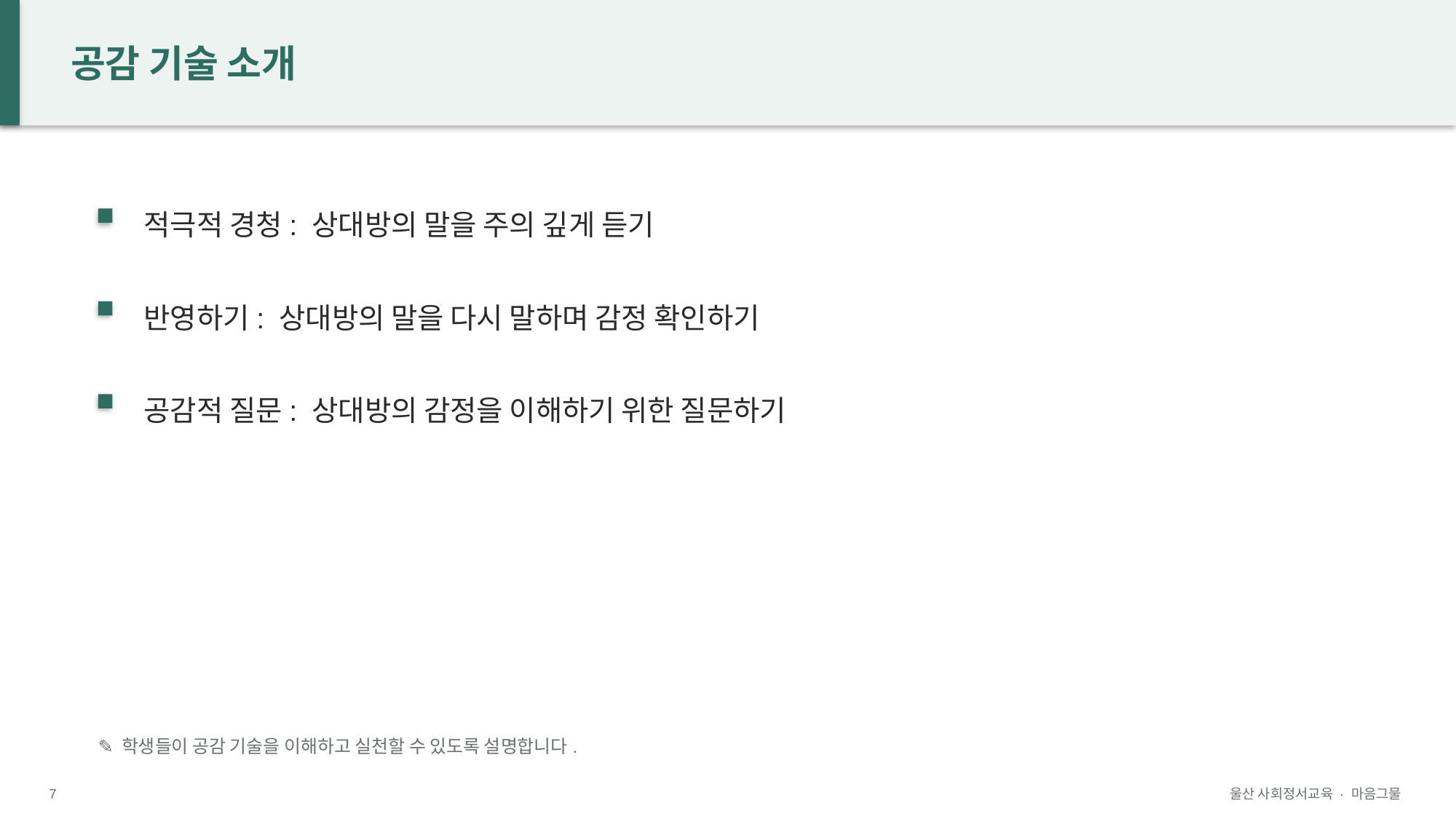

공감 기술 소개
적극적 경청: 상대방의 말을 주의 깊게 듣기

반영하기: 상대방의 말을 다시 말하며 감정 확인하기

공감적 질문: 상대방의 감정을 이해하기 위한 질문하기

✎ 학생들이 공감 기술을 이해하고 실천할 수 있도록 설명합니다.
7
울산 사회정서교육 · 마음그물